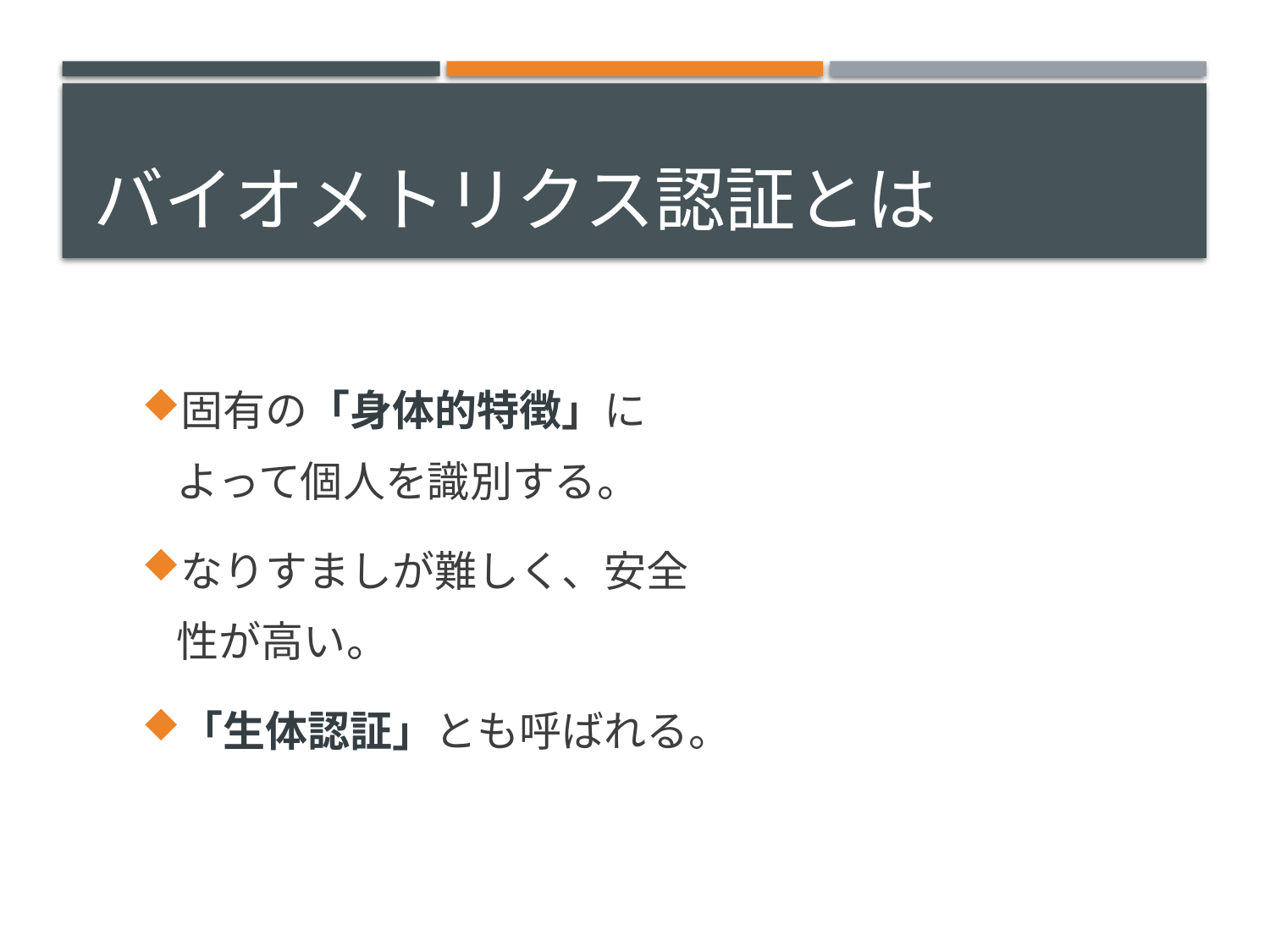

# バイオメトリクス認証とは
固有の「身体的特徴」によって個人を識別する。
なりすましが難しく、安全性が高い。
「生体認証」とも呼ばれる。